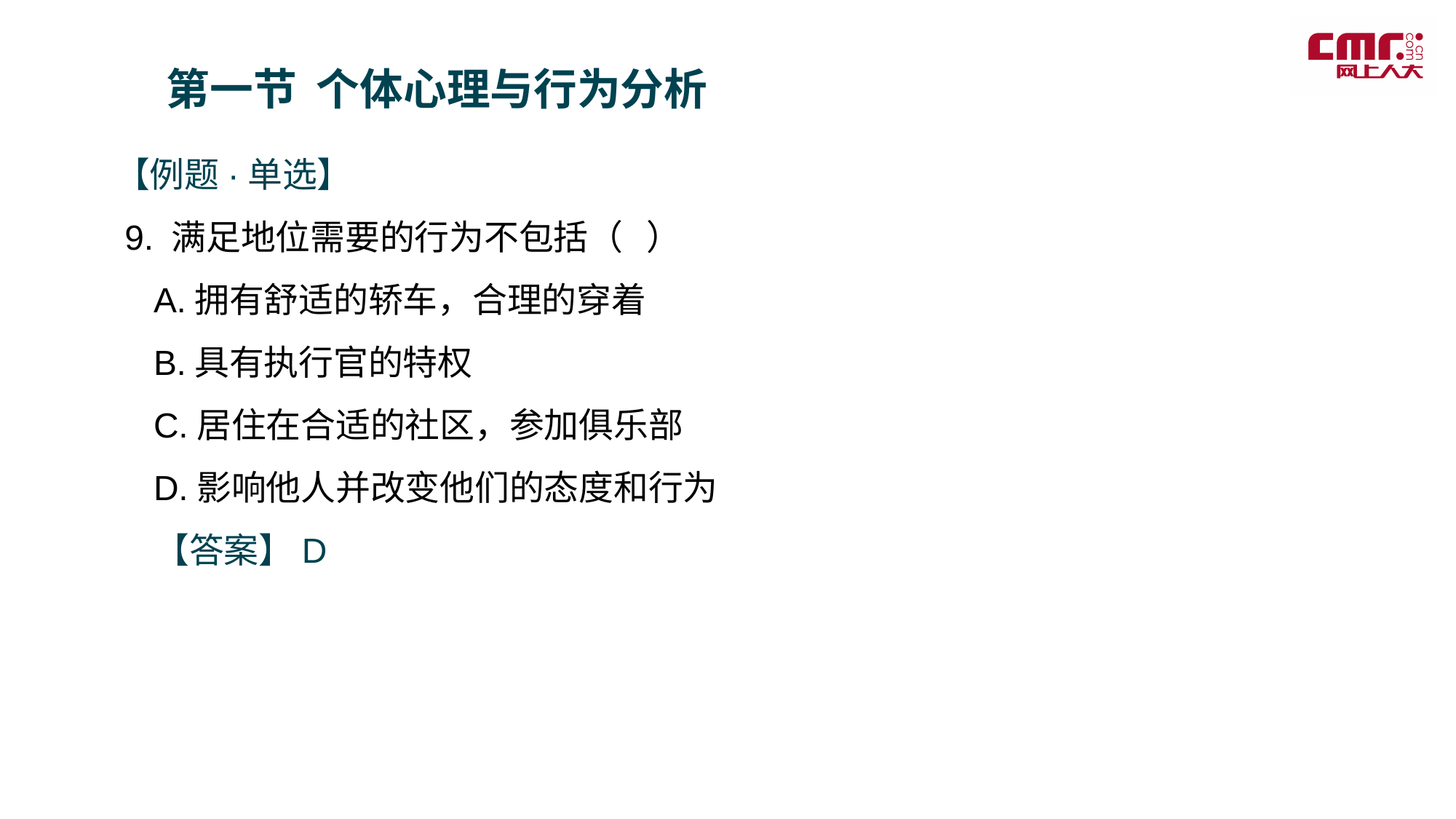

第一节  个体心理与行为分析
【例题·单选】
 9. 满足地位需要的行为不包括（   ）
    A.拥有舒适的轿车，合理的穿着
    B.具有执行官的特权
    C.居住在合适的社区，参加俱乐部
    D.影响他人并改变他们的态度和行为
    【答案】D